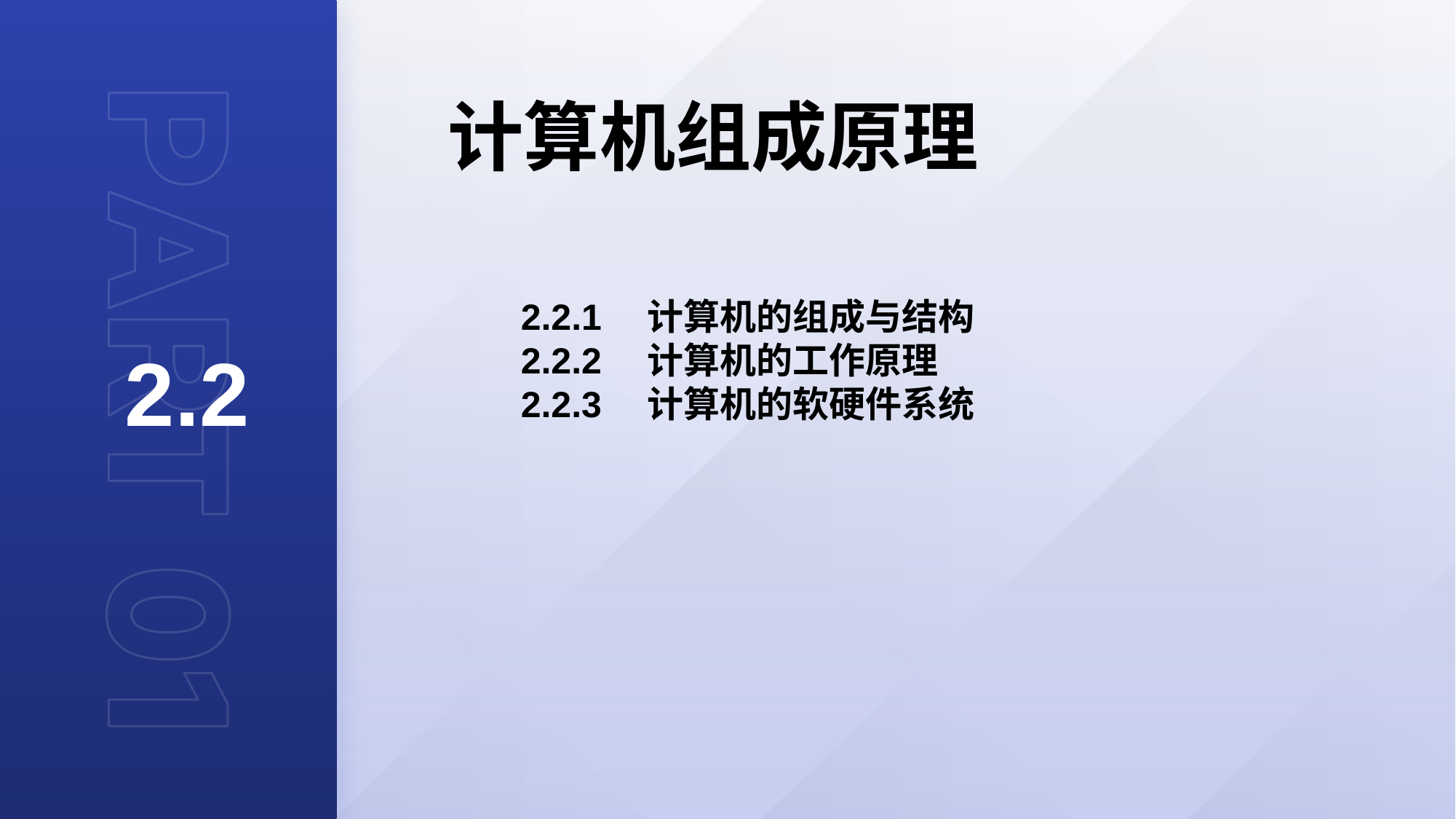

计算机组成原理
2.2
2.2.1　计算机的组成与结构
2.2.2　计算机的工作原理
2.2.3　计算机的软硬件系统